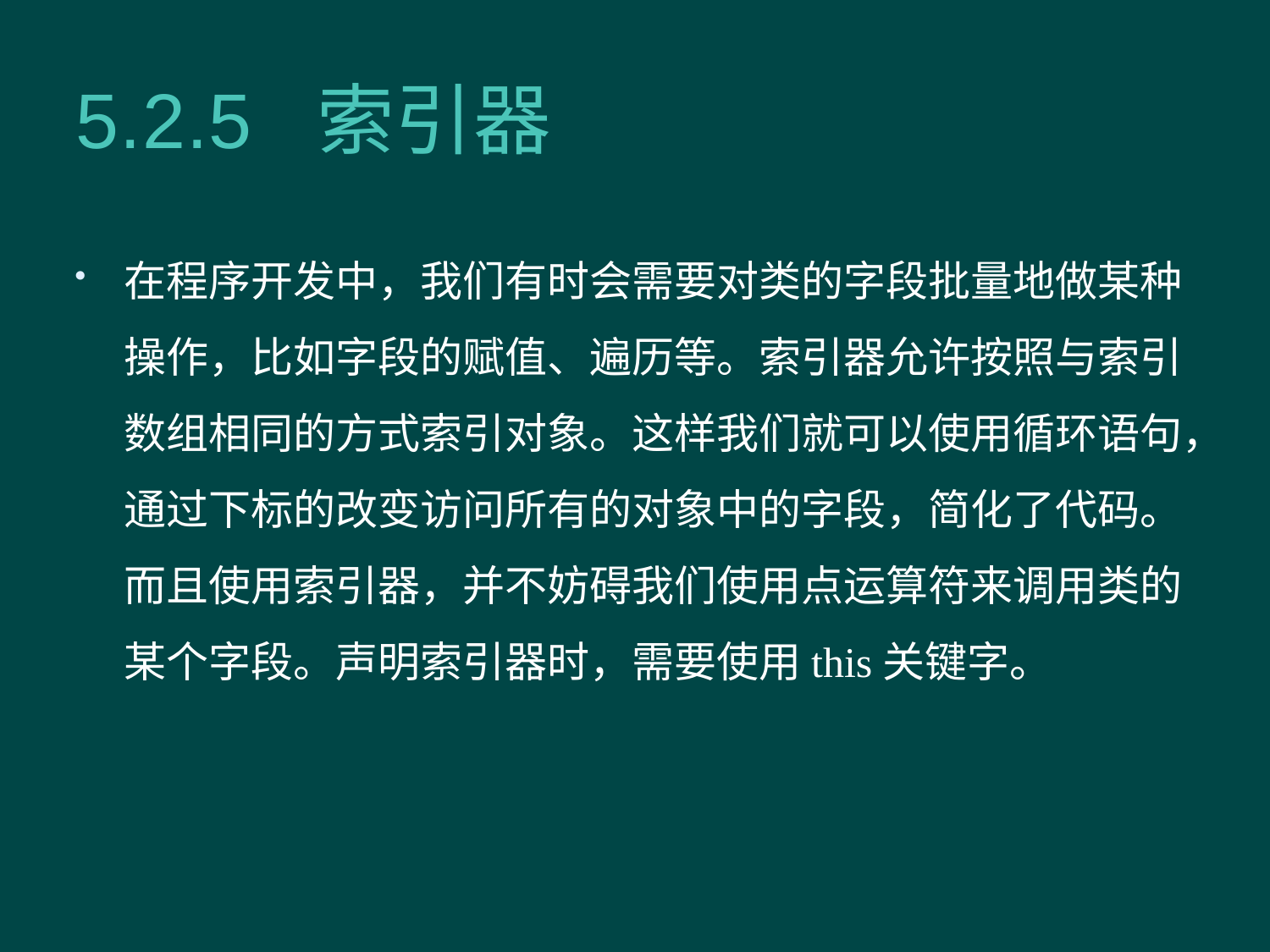

# 5.2.5  索引器
在程序开发中，我们有时会需要对类的字段批量地做某种操作，比如字段的赋值、遍历等。索引器允许按照与索引数组相同的方式索引对象。这样我们就可以使用循环语句，通过下标的改变访问所有的对象中的字段，简化了代码。而且使用索引器，并不妨碍我们使用点运算符来调用类的某个字段。声明索引器时，需要使用this关键字。